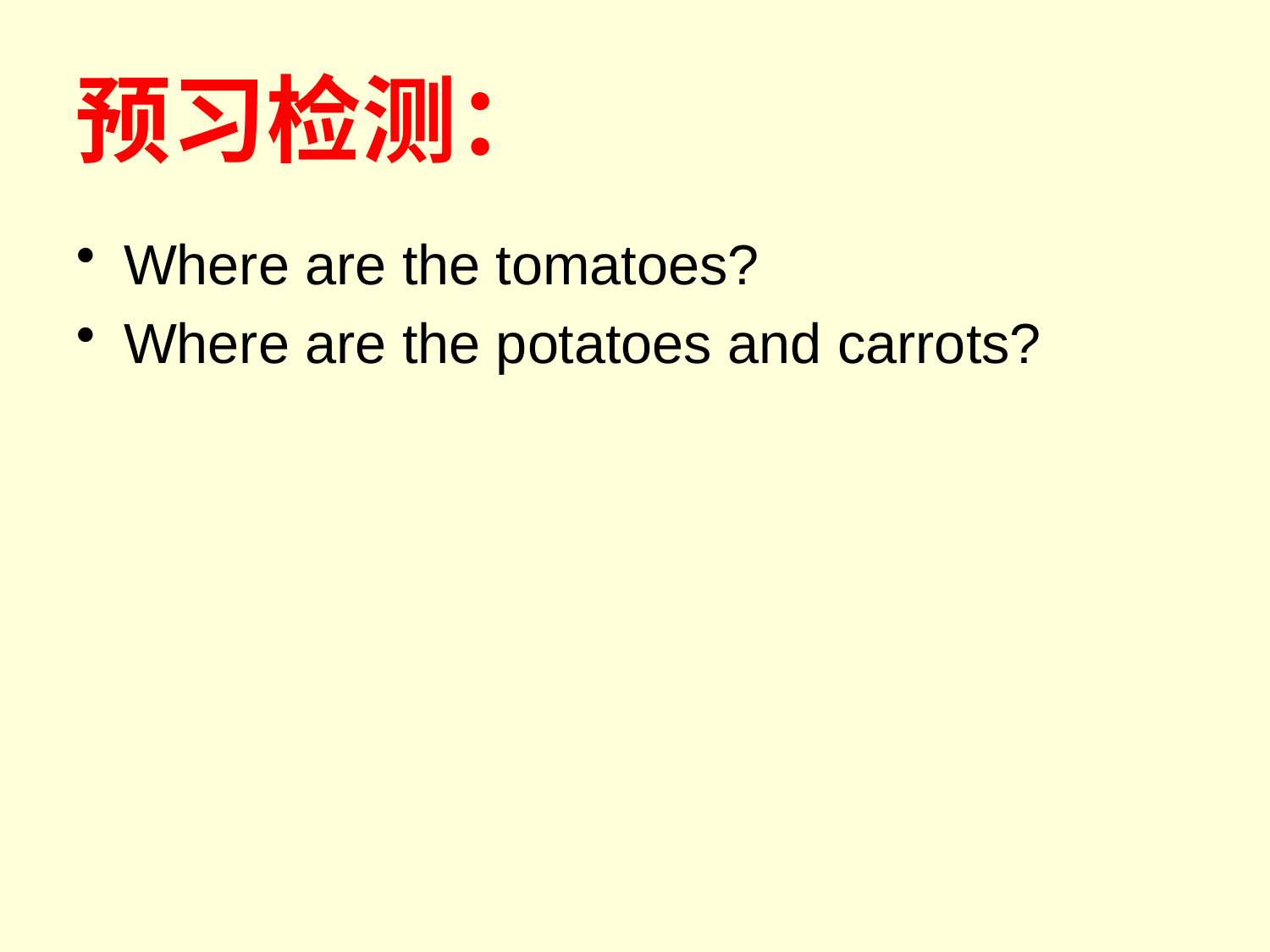

# 预习检测：
Where are the tomatoes?
Where are the potatoes and carrots?